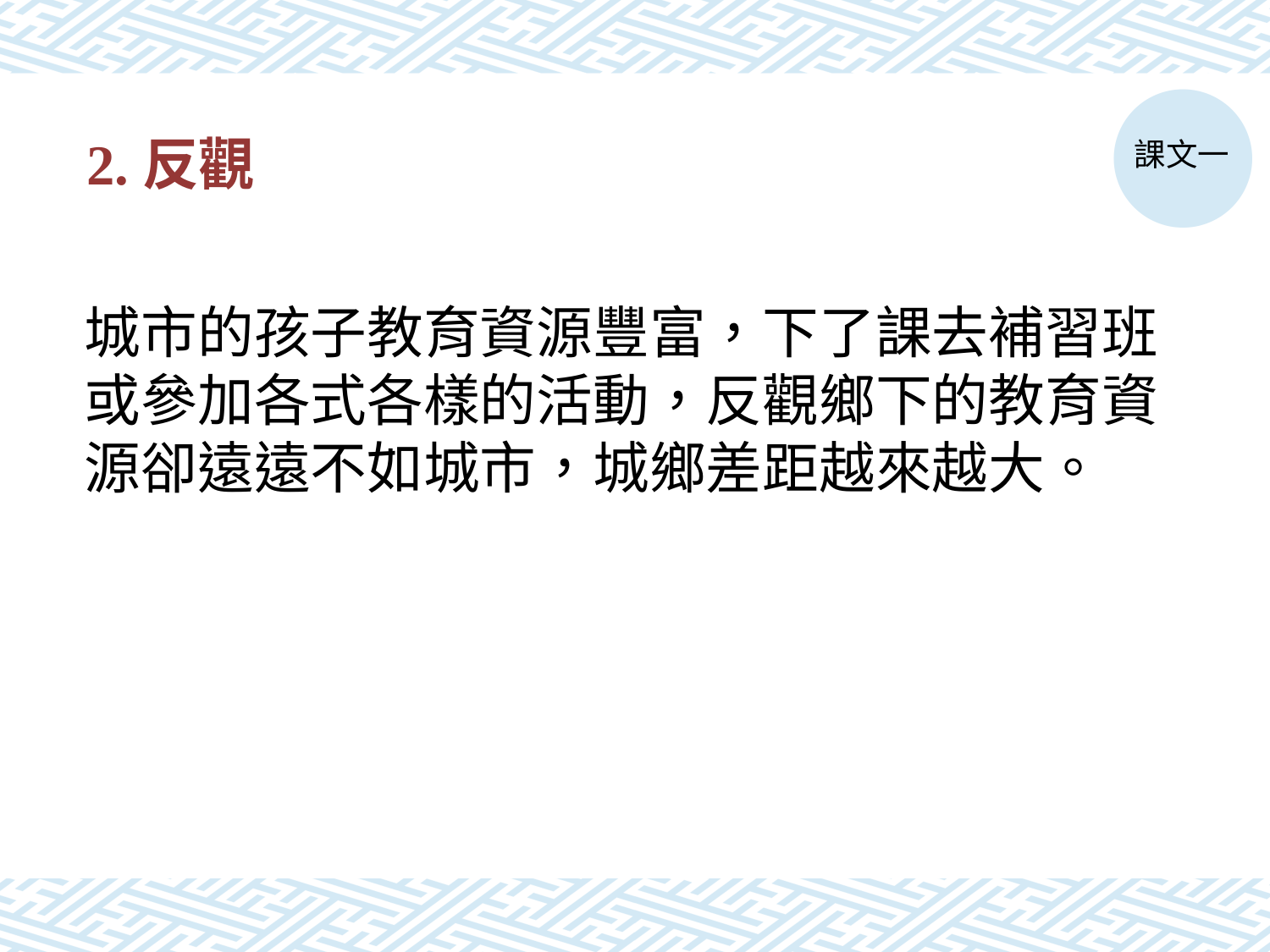

課文一
# 2.反觀

城市的孩子教育資源豐富，下了課去補習班或參加各式各樣的活動，反觀鄉下的教育資源卻遠遠不如城市，城鄉差距越來越大。